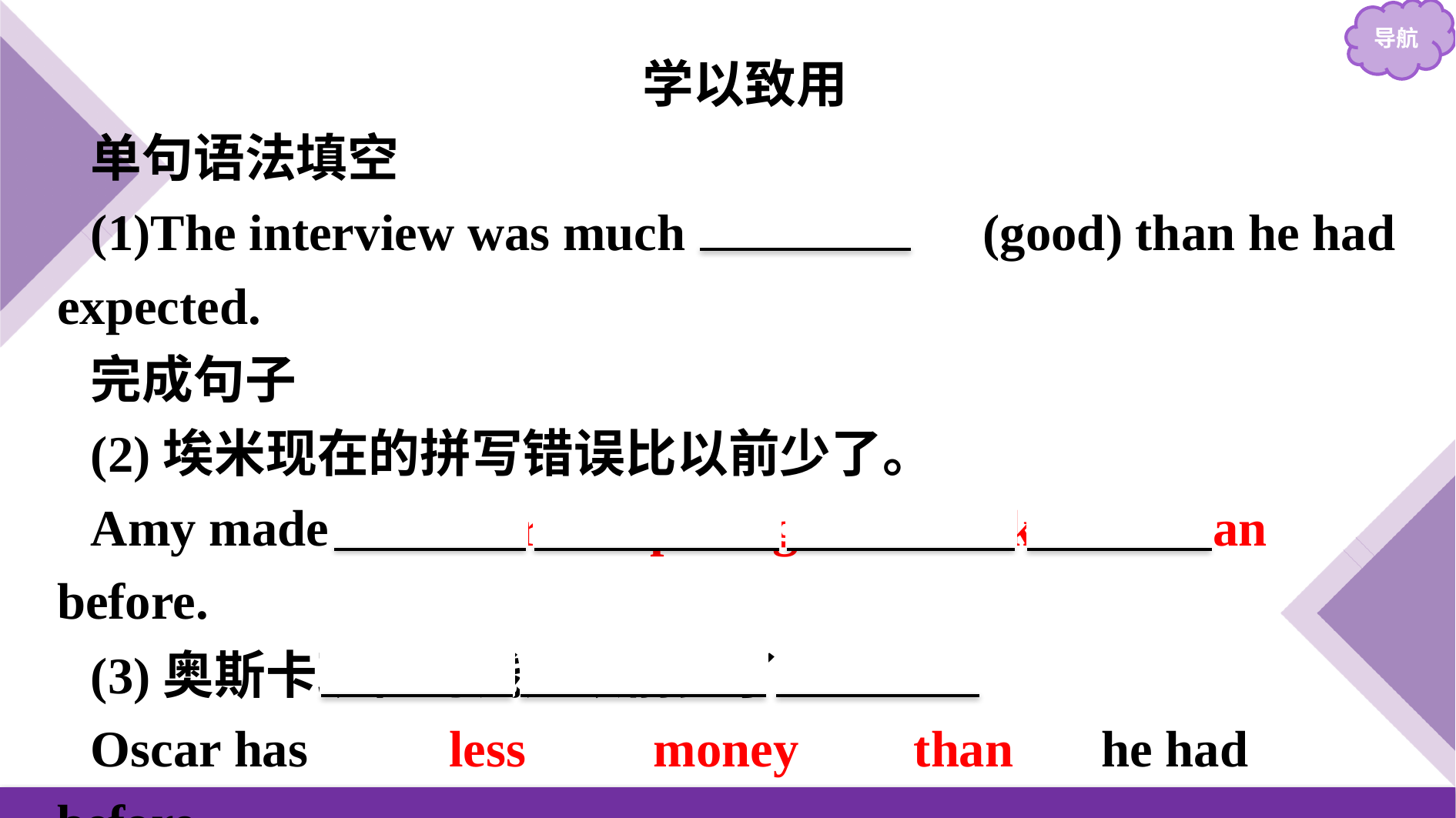

学以致用
单句语法填空
(1)The interview was much 　better　(good) than he had expected.
完成句子
(2)埃米现在的拼写错误比以前少了。
Amy made 　fewer　 spelling　 mistakes　 than　before.
(3)奥斯卡现在的钱比以前少了。
Oscar has 　　less　　money   　than　 he had before.